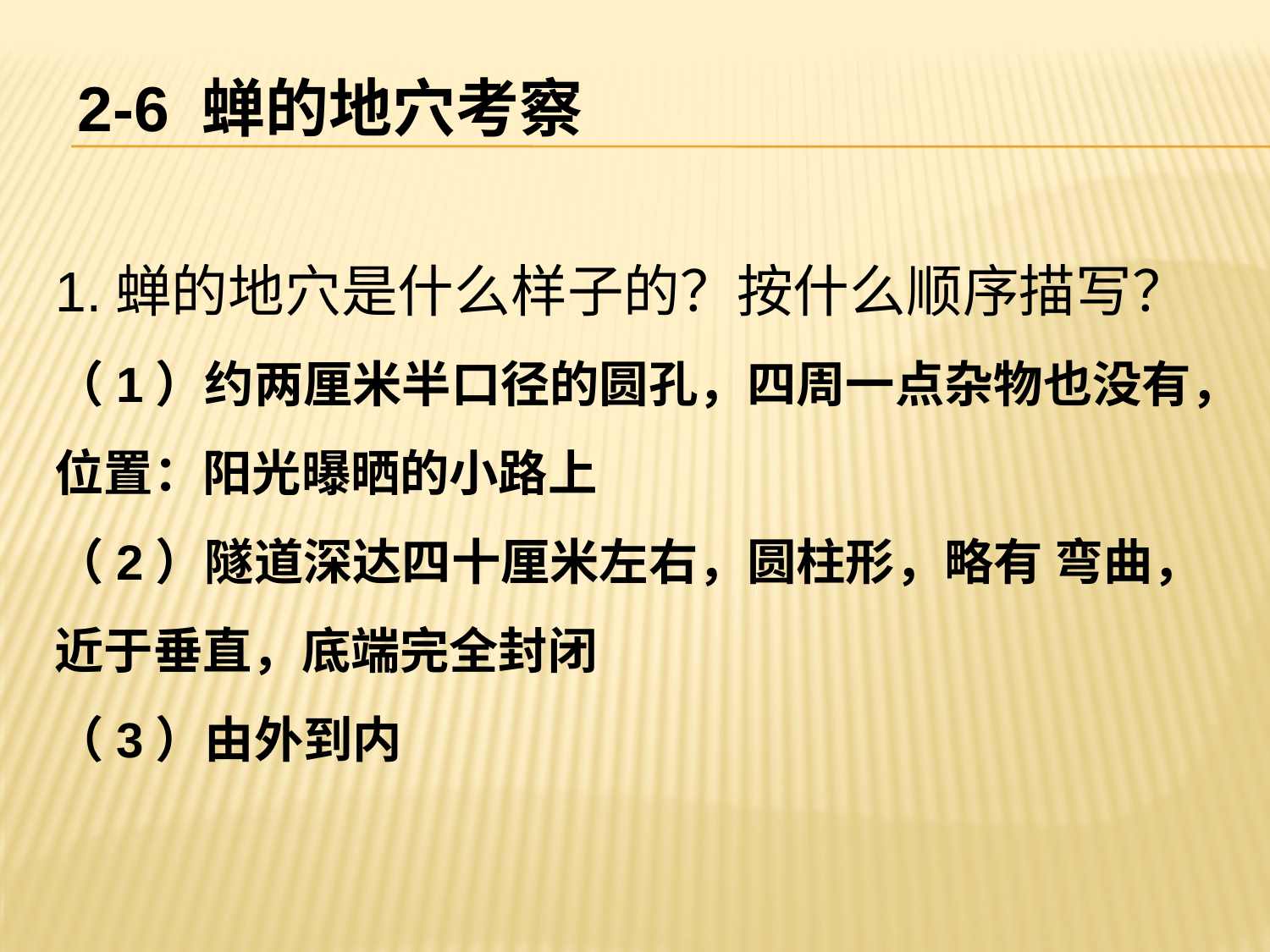

# 2-6 蝉的地穴考察
1.蝉的地穴是什么样子的？按什么顺序描写？
（1）约两厘米半口径的圆孔，四周一点杂物也没有，位置：阳光曝晒的小路上
（2）隧道深达四十厘米左右，圆柱形，略有 弯曲，近于垂直，底端完全封闭
（3）由外到内